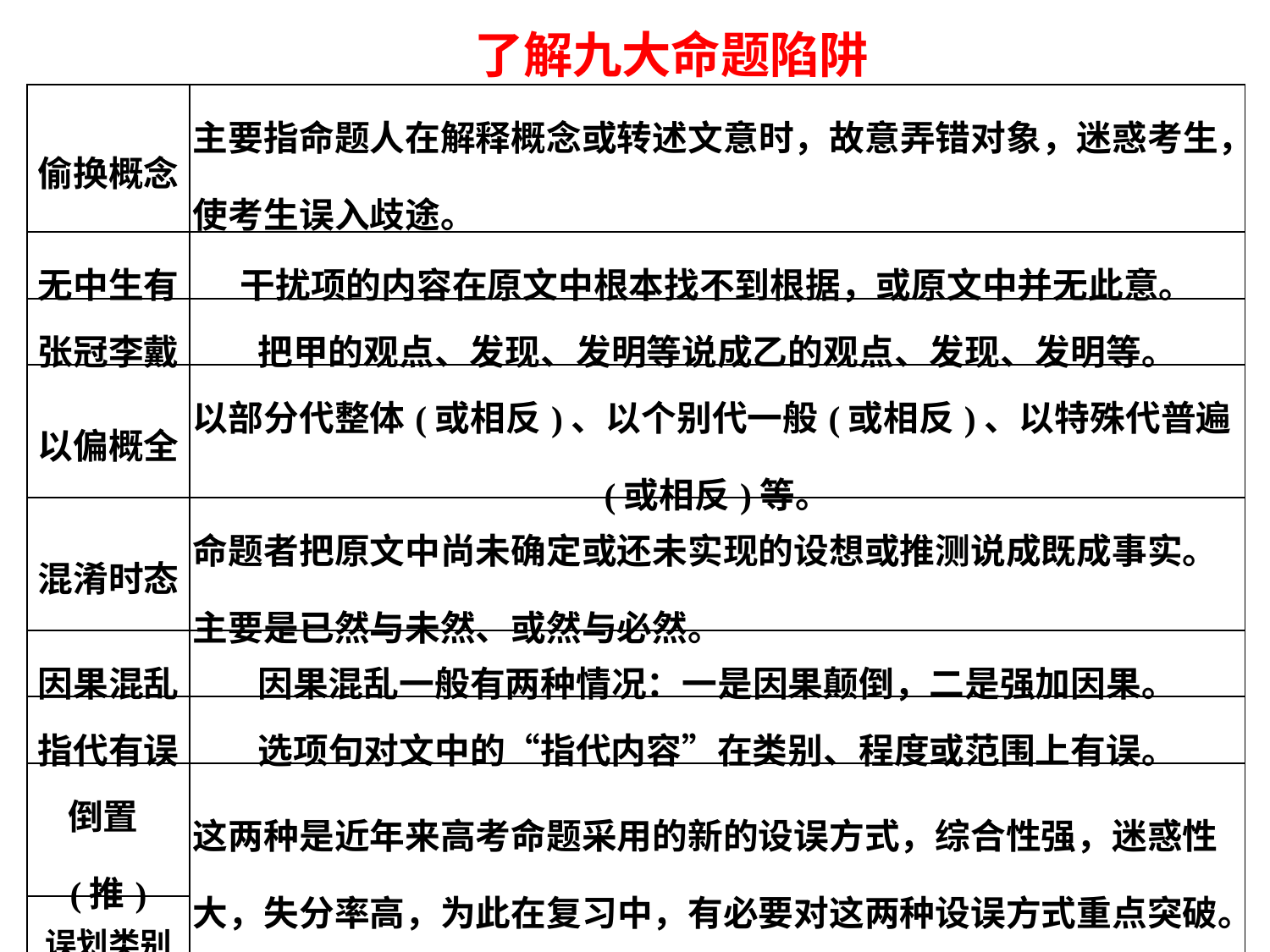

了解九大命题陷阱
| 偷换概念 | 主要指命题人在解释概念或转述文意时，故意弄错对象，迷惑考生，使考生误入歧途。 |
| --- | --- |
| 无中生有 | 干扰项的内容在原文中根本找不到根据，或原文中并无此意。 |
| 张冠李戴 | 把甲的观点、发现、发明等说成乙的观点、发现、发明等。 |
| 以偏概全 | 以部分代整体(或相反)、以个别代一般(或相反)、以特殊代普遍(或相反)等。 |
| 混淆时态 | 命题者把原文中尚未确定或还未实现的设想或推测说成既成事实。主要是已然与未然、或然与必然。 |
| 因果混乱 | 因果混乱一般有两种情况：一是因果颠倒，二是强加因果。 |
| 指代有误 | 选项句对文中的“指代内容”在类别、程度或范围上有误。 |
| 倒置(推) 失当 | 这两种是近年来高考命题采用的新的设误方式，综合性强，迷惑性大，失分率高，为此在复习中，有必要对这两种设误方式重点突破。 |
| 误划类别 |  |